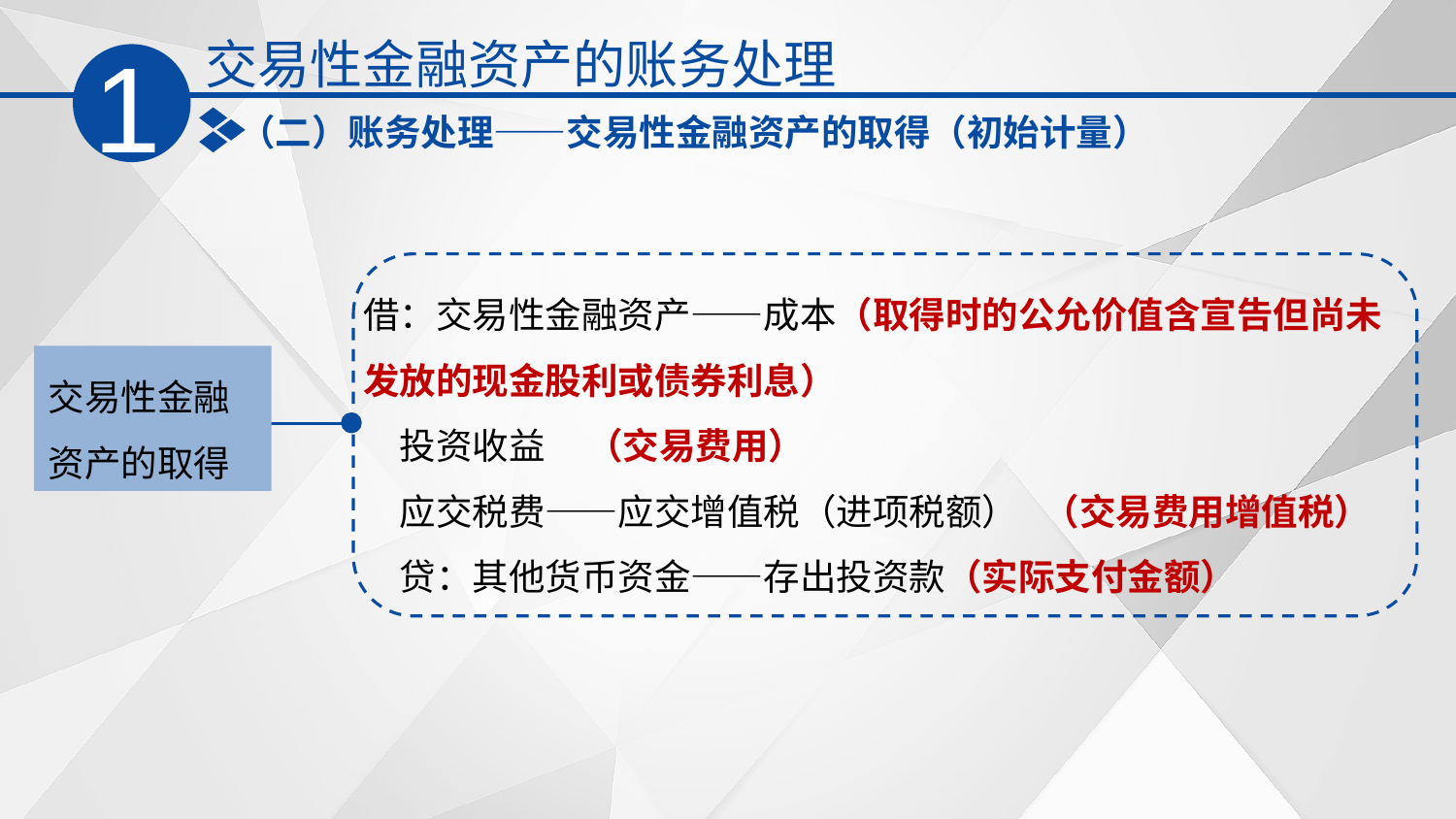

交易性金融资产的账务处理
1

（二）账务处理——交易性金融资产的取得（初始计量）

借：交易性金融资产——成本（取得时的公允价值含宣告但尚未发放的现金股利或债券利息）
　投资收益     （交易费用）
　应交税费——应交增值税（进项税额）   （交易费用增值税）
　贷：其他货币资金——存出投资款（实际支付金额）

交易性金融资产的取得